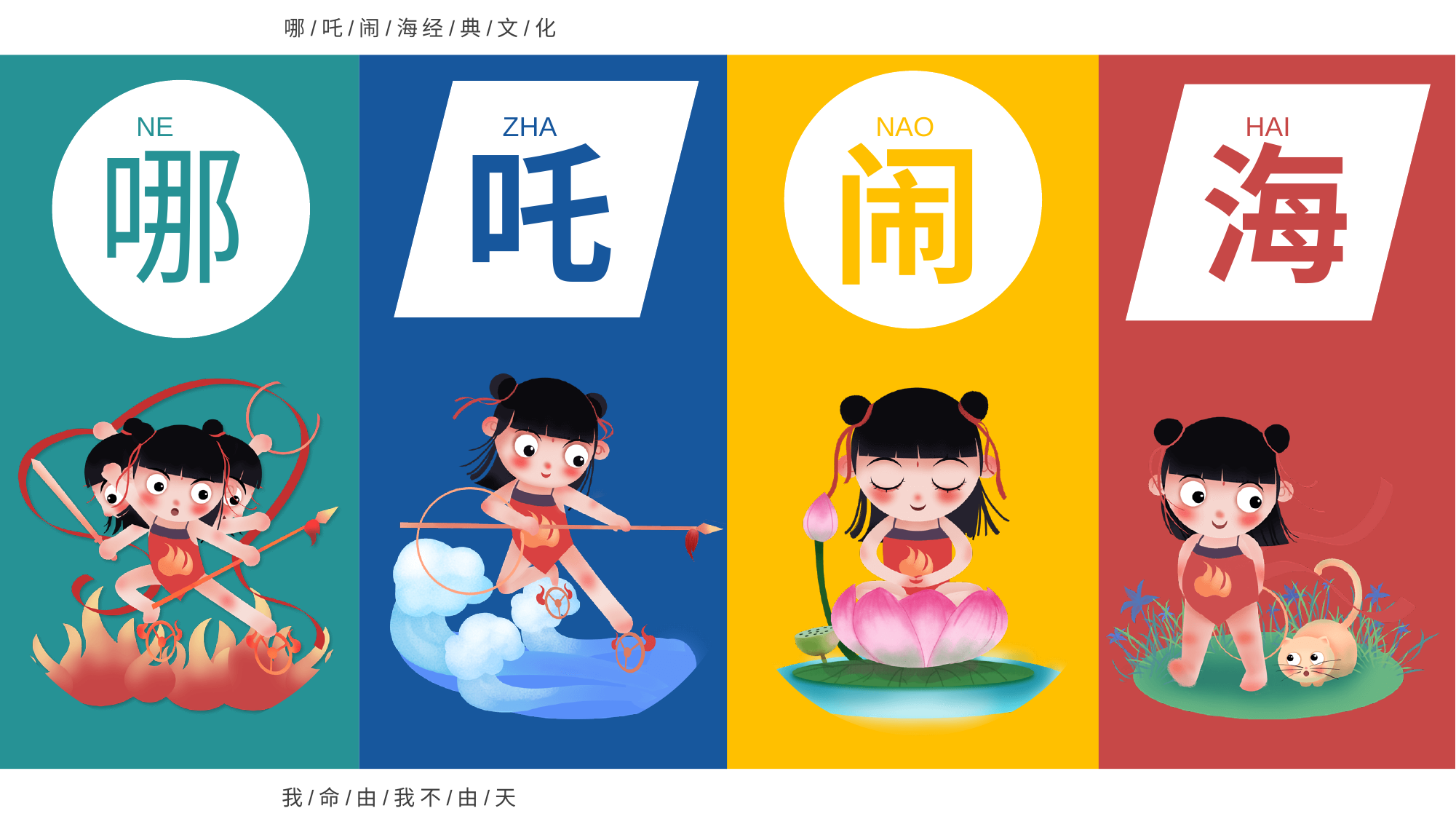

哪/吒/闹/海 经/典/文/化

NAO
闹

NE
哪

ZHA
吒

HAI
海

我/命/由/我 不/由/天